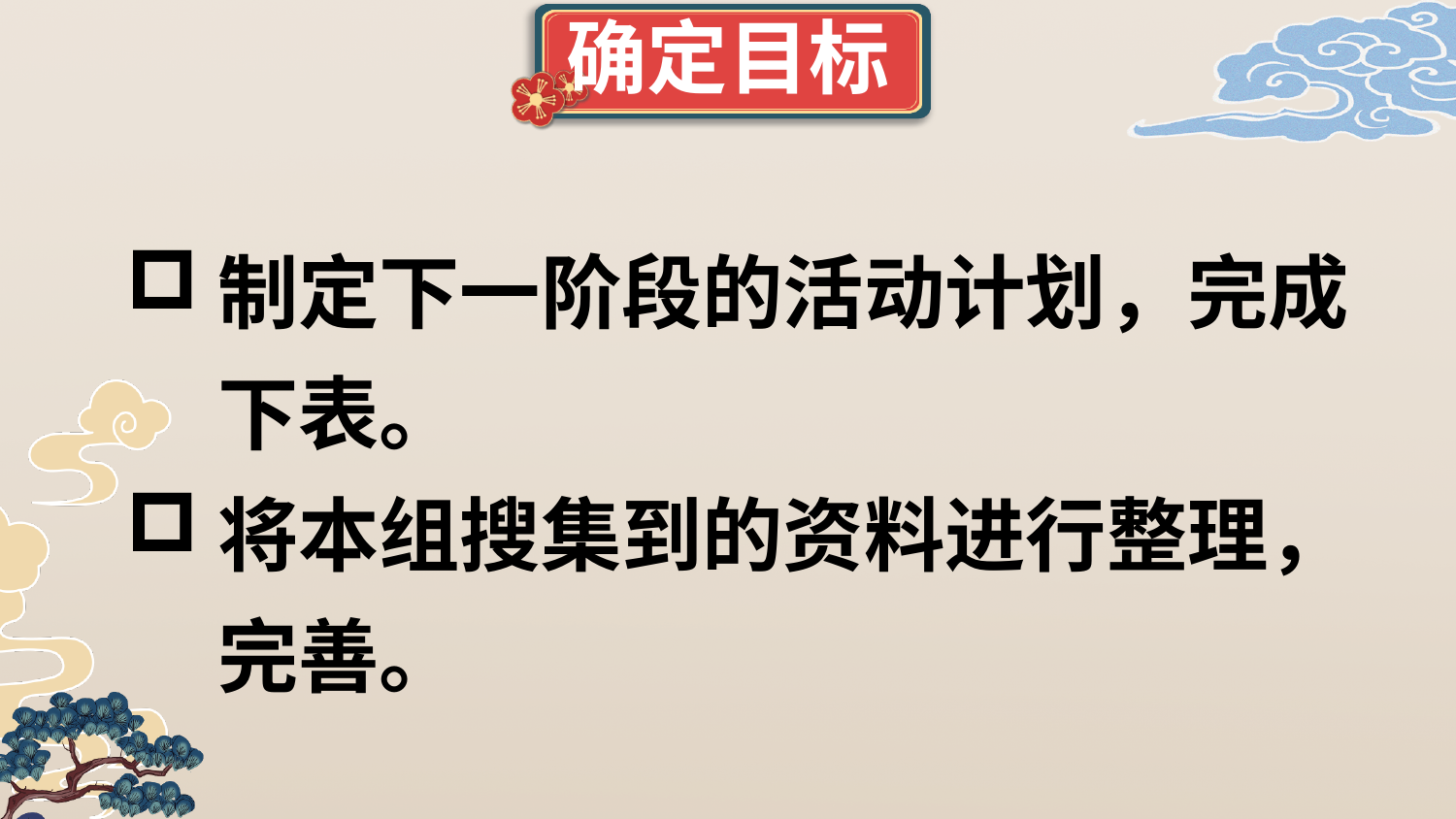

确定目标
制定下一阶段的活动计划，完成下表。
将本组搜集到的资料进行整理，完善。